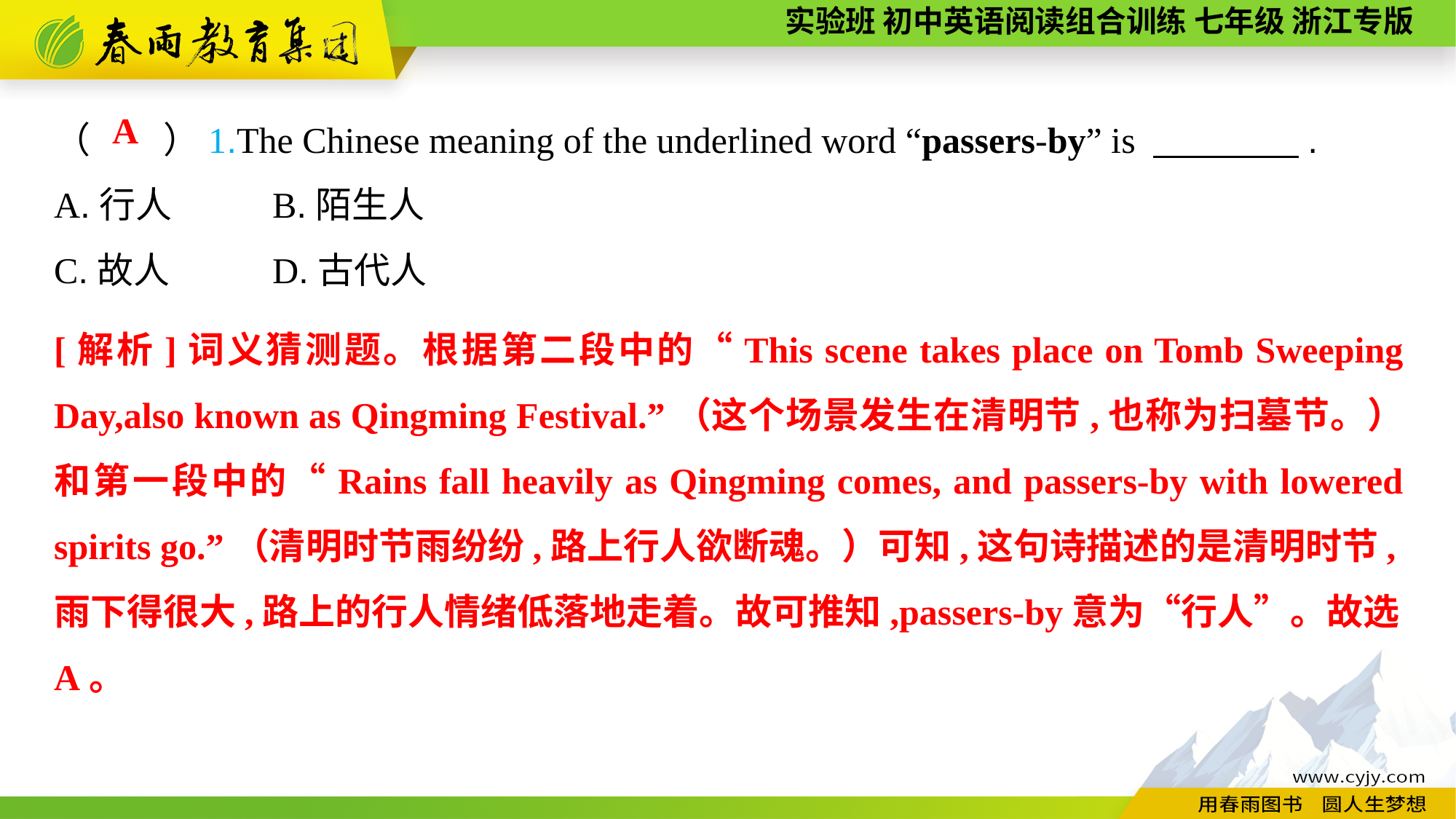

（　　）1.The Chinese meaning of the underlined word “passers-by” is 　　　　.
A.行人	B.陌生人
C.故人	D.古代人
A
[解析]词义猜测题。根据第二段中的“This scene takes place on Tomb Sweeping Day,also known as Qingming Festival.”（这个场景发生在清明节,也称为扫墓节。）和第一段中的“Rains fall heavily as Qingming comes, and passers-by with lowered spirits go.”（清明时节雨纷纷,路上行人欲断魂。）可知,这句诗描述的是清明时节,雨下得很大,路上的行人情绪低落地走着。故可推知,passers-by意为“行人”。故选A。